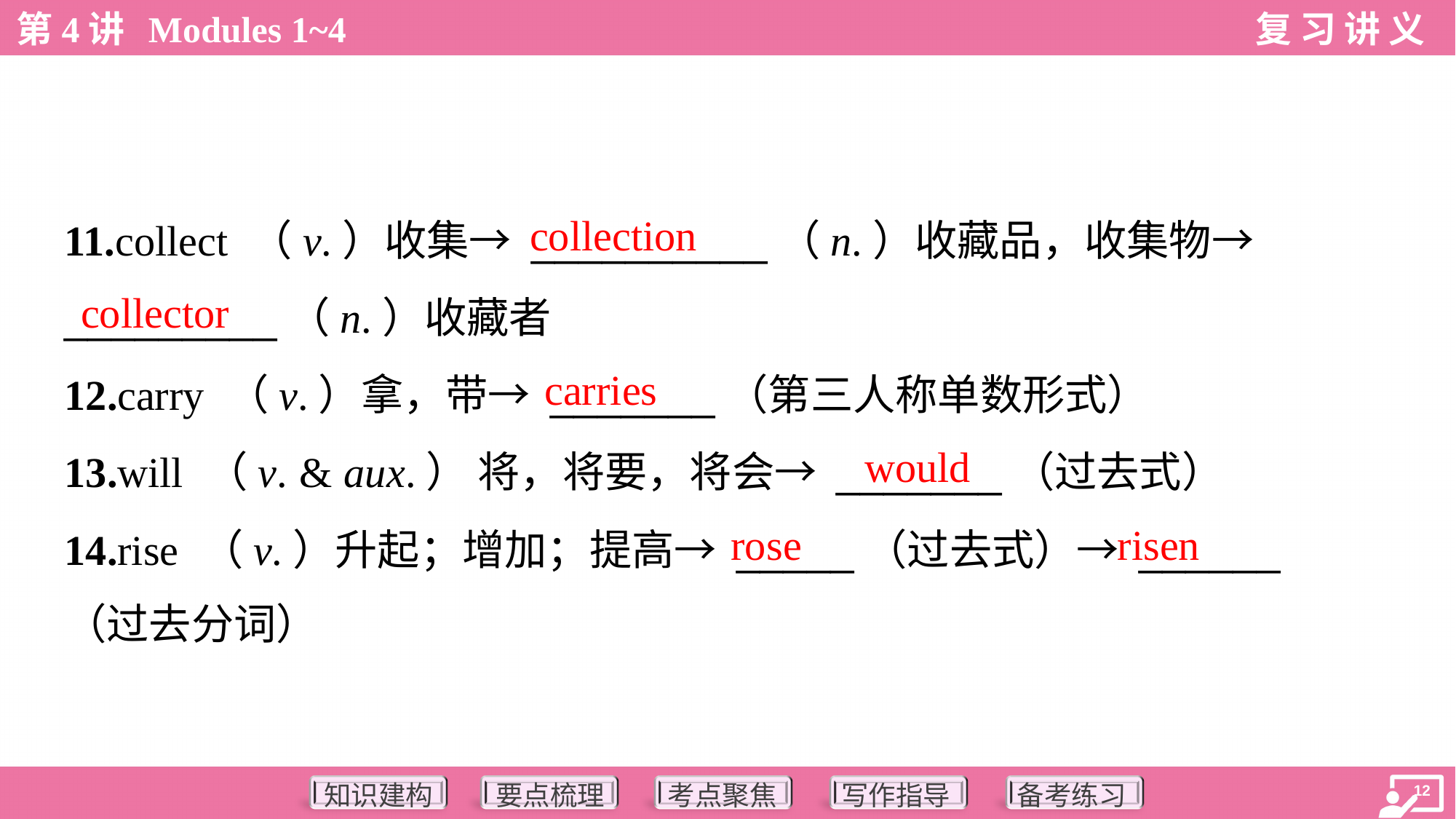

collection
11.collect （v.）收集→ __________（n.）收藏品，收集物→
_________（n.）收藏者
12.carry （v.）拿，带→ _______（第三人称单数形式）
13.will （v. & aux.） 将，将要，将会→ _______（过去式）
14.rise （v.）升起；增加；提高→ _____（过去式）→ ______
（过去分词）
collector
carries
would
rose
risen